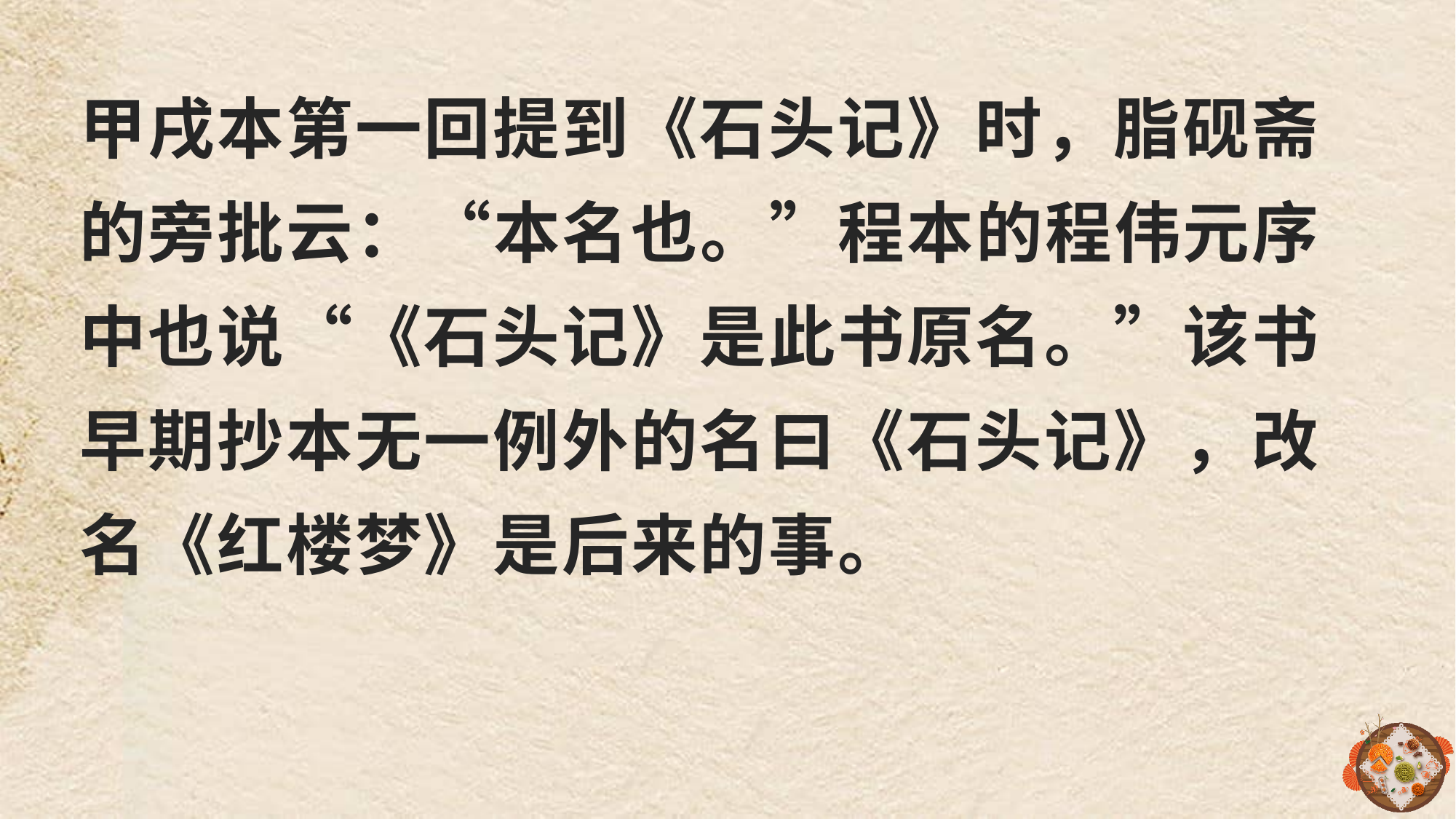

甲戌本第一回提到《石头记》时，脂砚斋的旁批云：“本名也。”程本的程伟元序中也说“《石头记》是此书原名。”该书早期抄本无一例外的名曰《石头记》，改名《红楼梦》是后来的事。